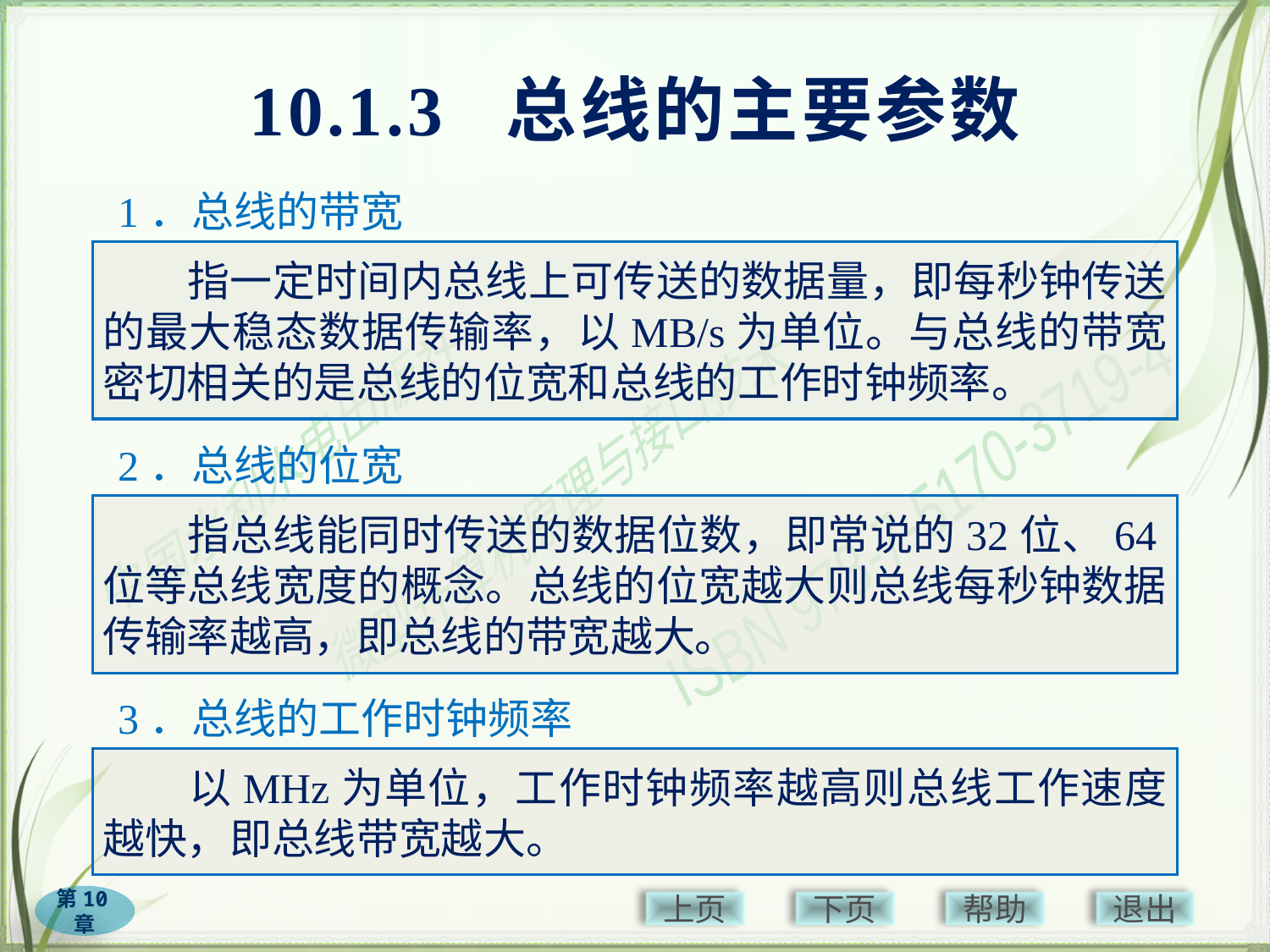

# 10.1.3  总线的主要参数
1．总线的带宽
　　指一定时间内总线上可传送的数据量，即每秒钟传送的最大稳态数据传输率，以MB/s为单位。与总线的带宽密切相关的是总线的位宽和总线的工作时钟频率。
2．总线的位宽
　　指总线能同时传送的数据位数，即常说的32位、64位等总线宽度的概念。总线的位宽越大则总线每秒钟数据传输率越高，即总线的带宽越大。
3．总线的工作时钟频率
　　以MHz为单位，工作时钟频率越高则总线工作速度越快，即总线带宽越大。